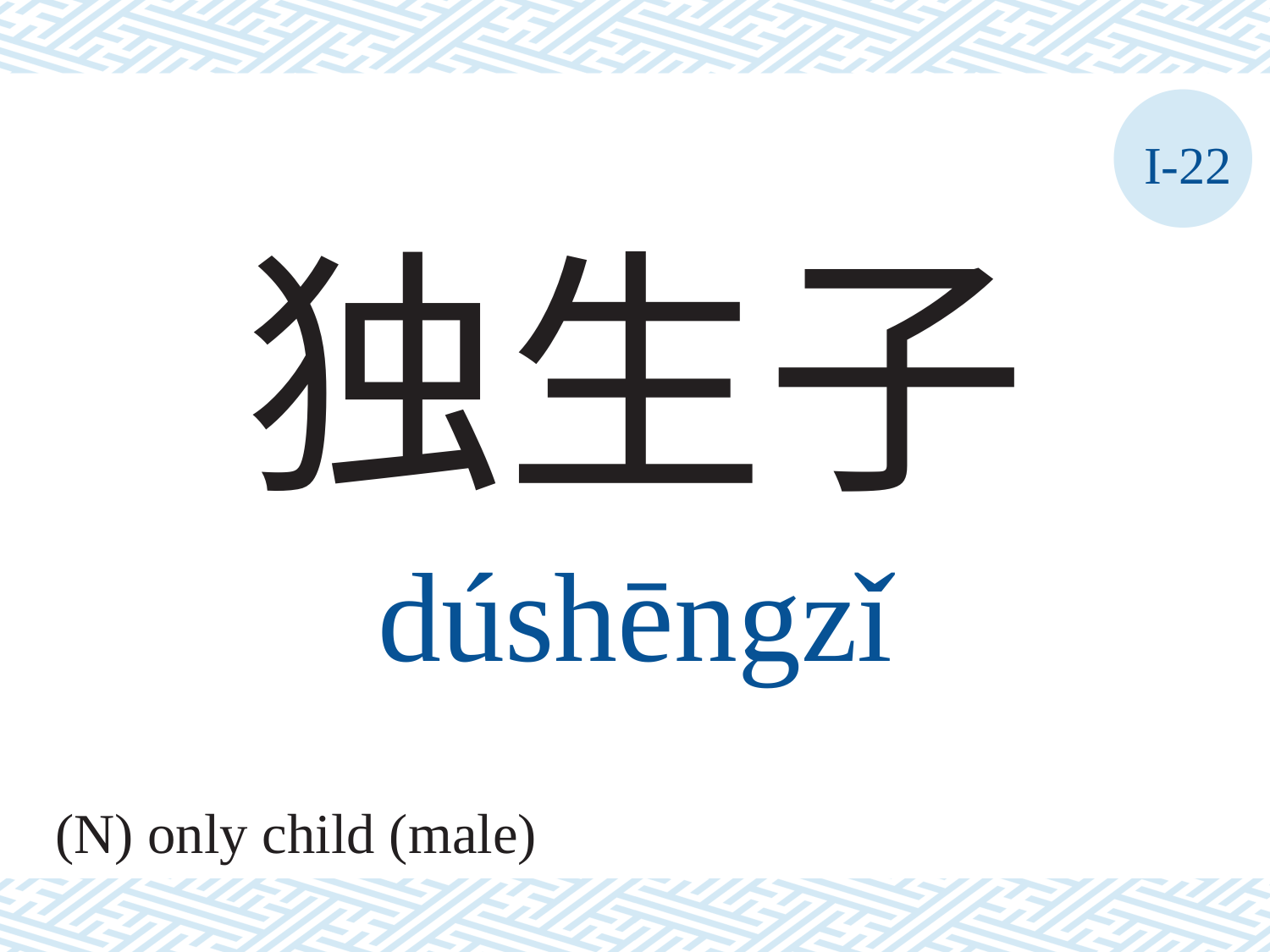

I-22
独生子
dúshēngzǐ
(N) only child (male)